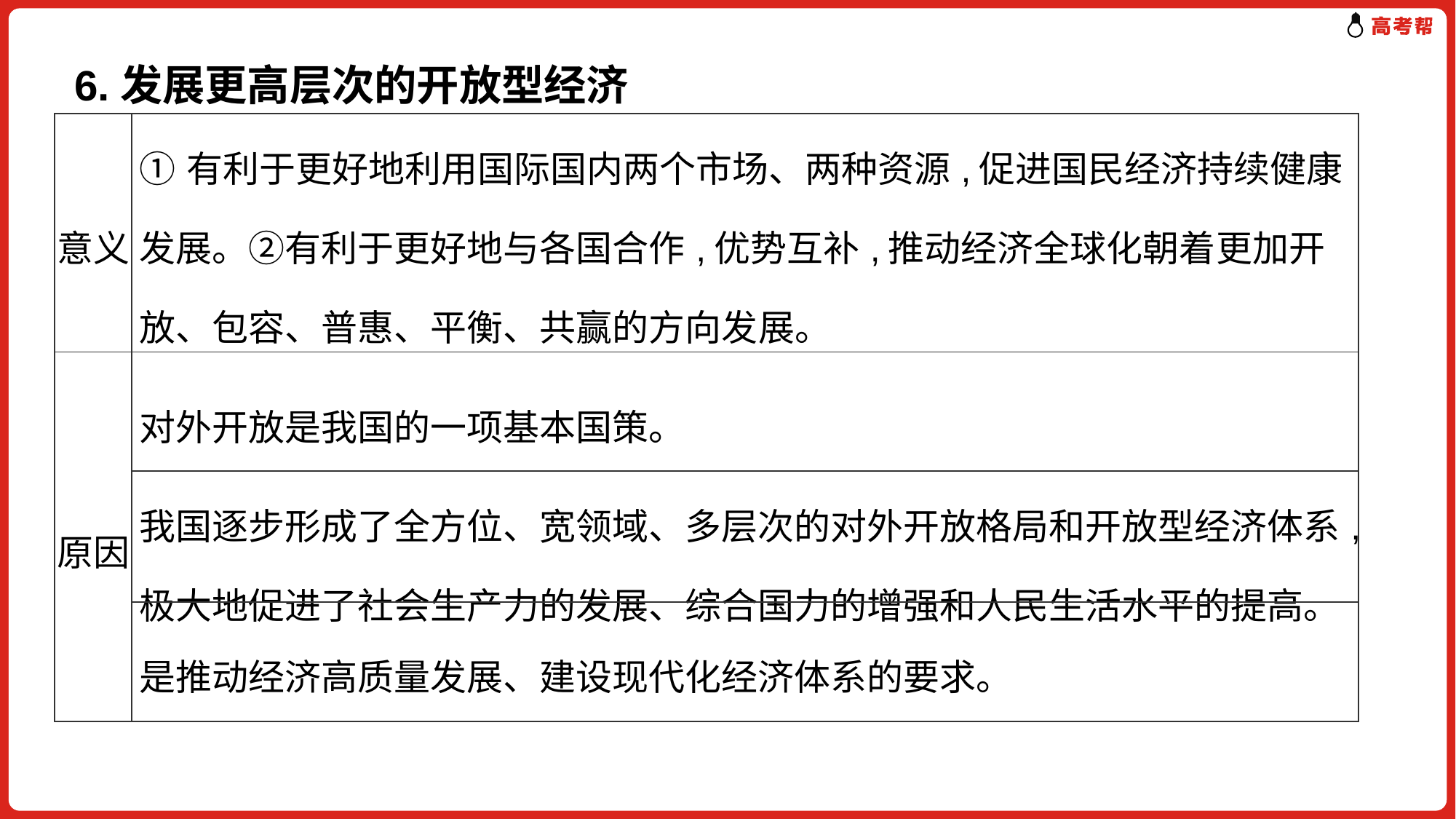

6.发展更高层次的开放型经济
| 意义 | ①有利于更好地利用国际国内两个市场、两种资源,促进国民经济持续健康发展。②有利于更好地与各国合作,优势互补,推动经济全球化朝着更加开放、包容、普惠、平衡、共赢的方向发展。 |
| --- | --- |
| 原因 | 对外开放是我国的一项基本国策。 |
|  | 我国逐步形成了全方位、宽领域、多层次的对外开放格局和开放型经济体系,极大地促进了社会生产力的发展、综合国力的增强和人民生活水平的提高。 |
|  | 是推动经济高质量发展、建设现代化经济体系的要求。 |